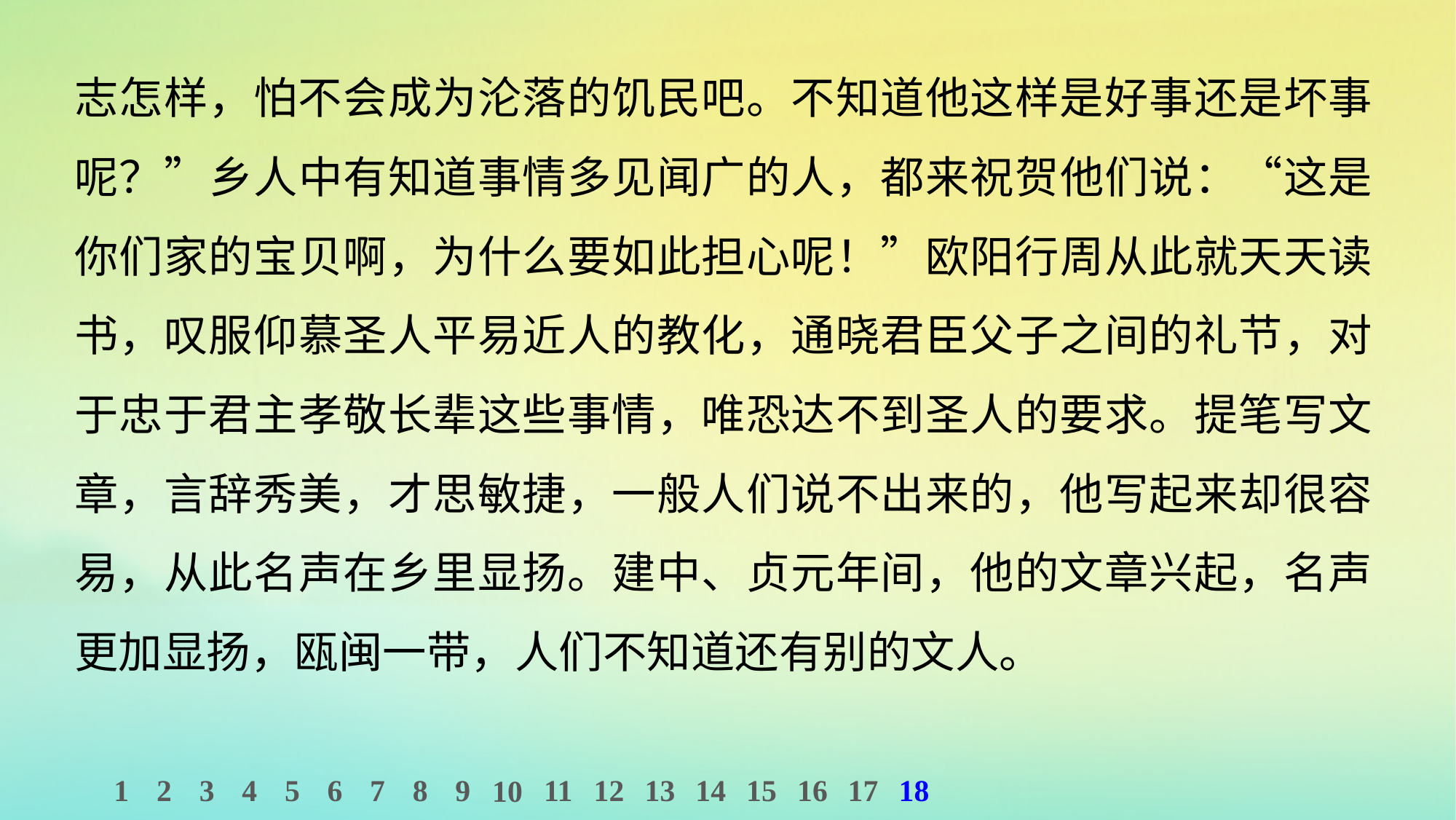

志怎样，怕不会成为沦落的饥民吧。不知道他这样是好事还是坏事呢？”乡人中有知道事情多见闻广的人，都来祝贺他们说：“这是你们家的宝贝啊，为什么要如此担心呢！”欧阳行周从此就天天读书，叹服仰慕圣人平易近人的教化，通晓君臣父子之间的礼节，对于忠于君主孝敬长辈这些事情，唯恐达不到圣人的要求。提笔写文章，言辞秀美，才思敏捷，一般人们说不出来的，他写起来却很容易，从此名声在乡里显扬。建中、贞元年间，他的文章兴起，名声更加显扬，瓯闽一带，人们不知道还有别的文人。
1
2
3
4
5
6
7
8
9
11
12
13
14
15
16
17
18
10